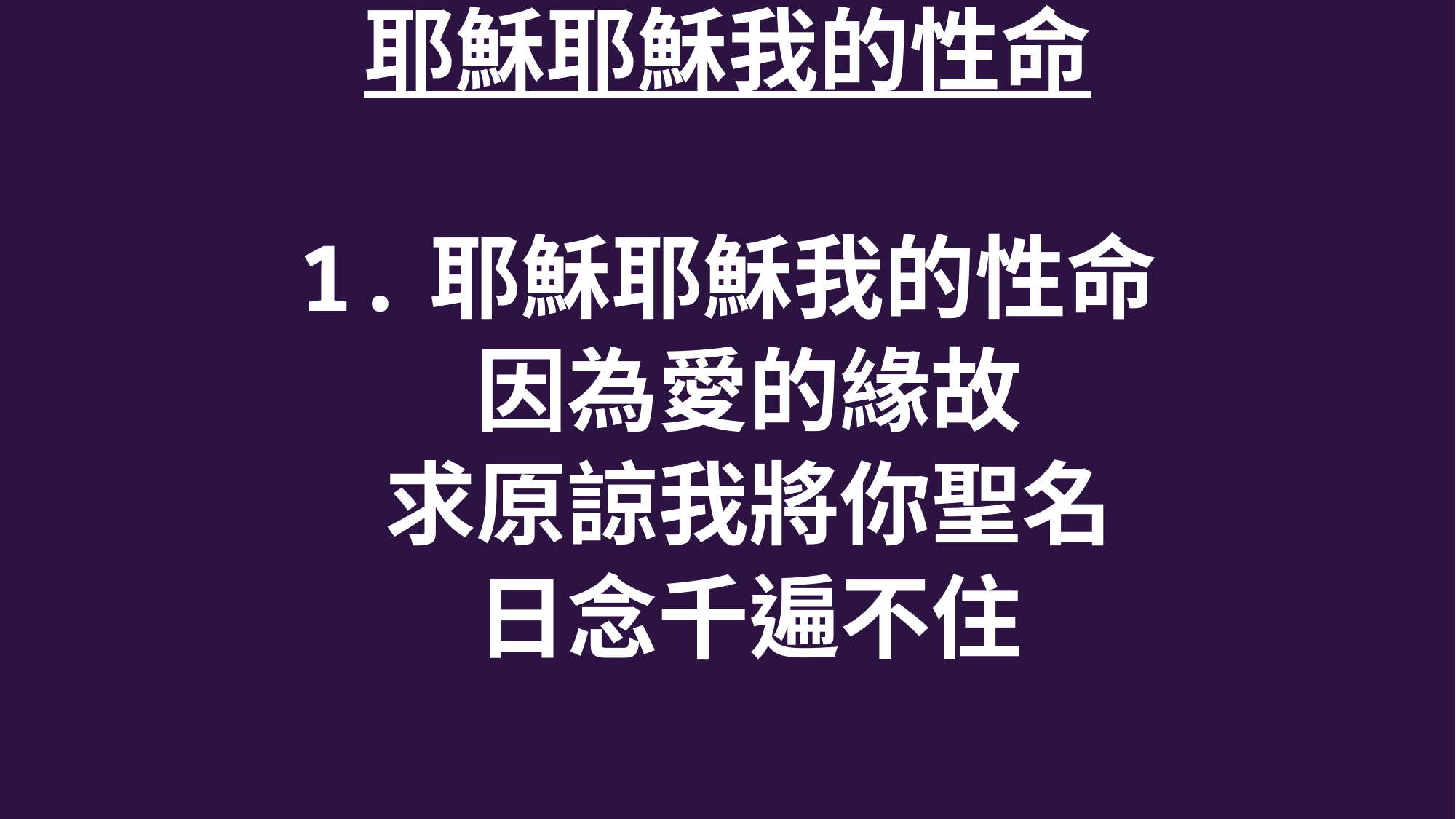

耶穌耶穌我的性命

1.耶穌耶穌我的性命
 因為愛的緣故
 求原諒我將你聖名
 日念千遍不住